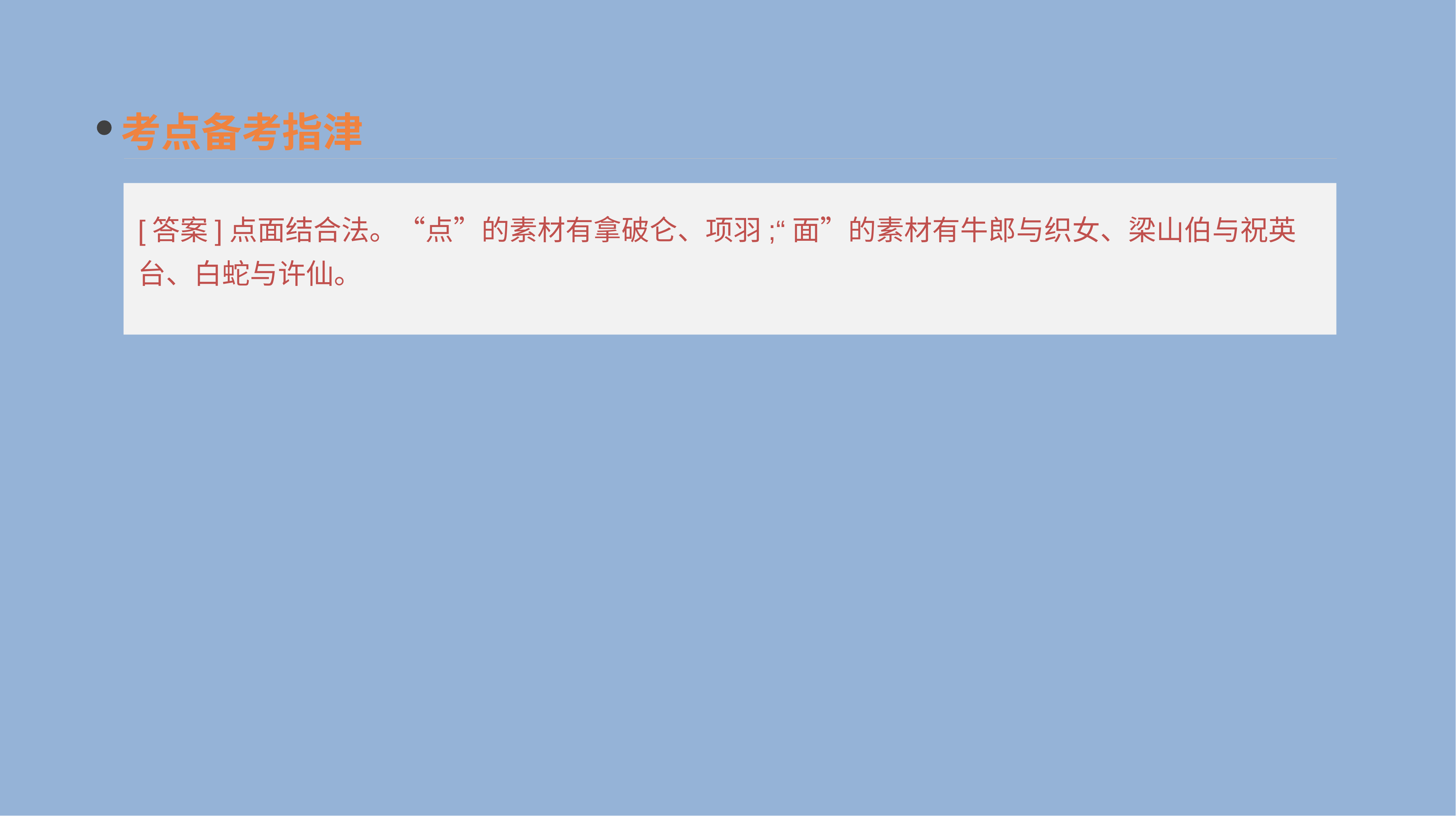

考点备考指津

[答案]点面结合法。“点”的素材有拿破仑、项羽;“面”的素材有牛郎与织女、梁山伯与祝英台、白蛇与许仙。